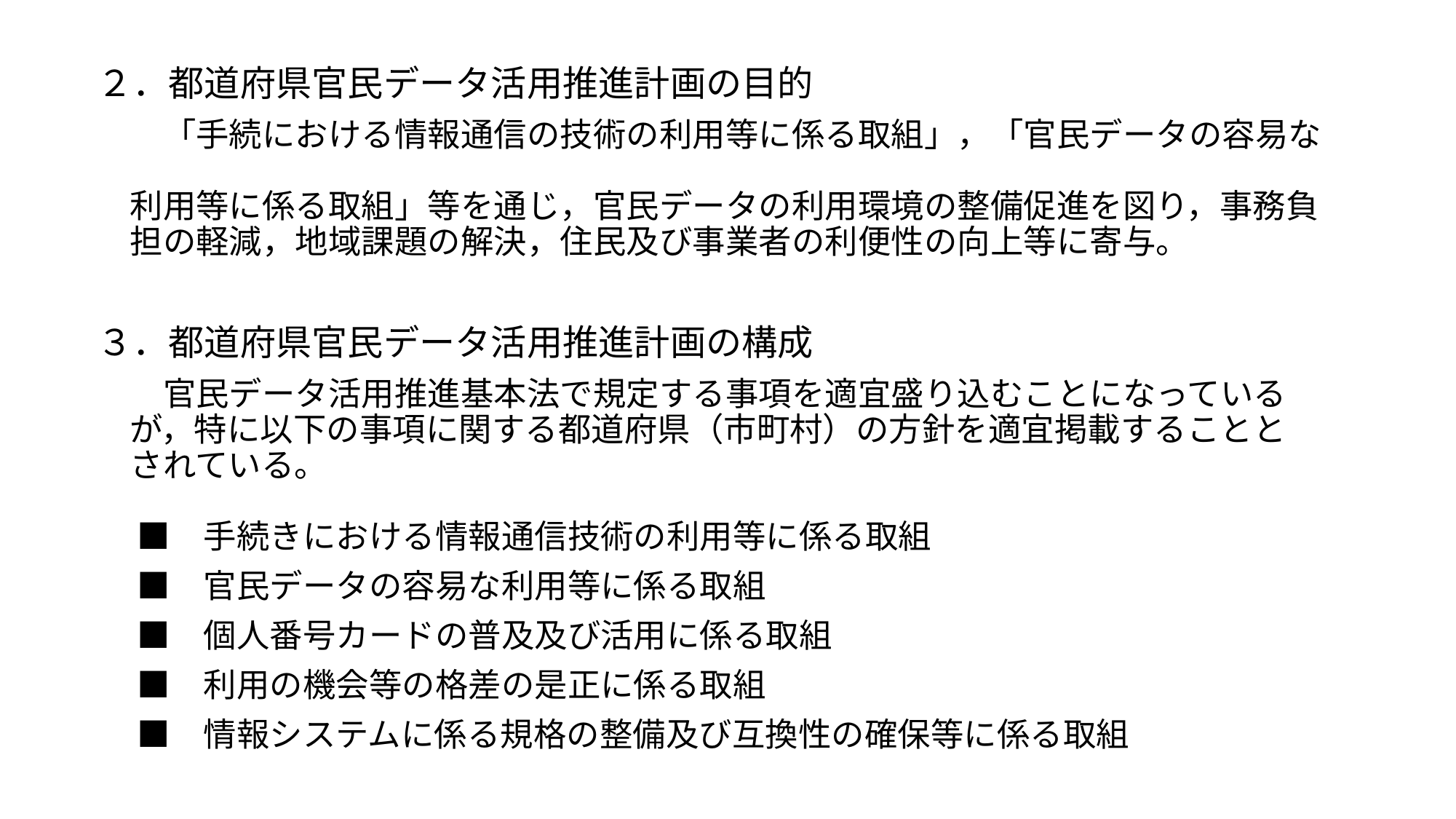

２．都道府県官民データ活用推進計画の目的
　　「手続における情報通信の技術の利用等に係る取組」，「官民データの容易な　
　利用等に係る取組」等を通じ，官民データの利用環境の整備促進を図り，事務負
　担の軽減，地域課題の解決，住民及び事業者の利便性の向上等に寄与。

３．都道府県官民データ活用推進計画の構成
　　官民データ活用推進基本法で規定する事項を適宜盛り込むことになっている
　が，特に以下の事項に関する都道府県（市町村）の方針を適宜掲載することと
　されている。
　 ■　手続きにおける情報通信技術の利用等に係る取組
　 ■　官民データの容易な利用等に係る取組
　 ■　個人番号カードの普及及び活用に係る取組
　 ■　利用の機会等の格差の是正に係る取組
　 ■　情報システムに係る規格の整備及び互換性の確保等に係る取組